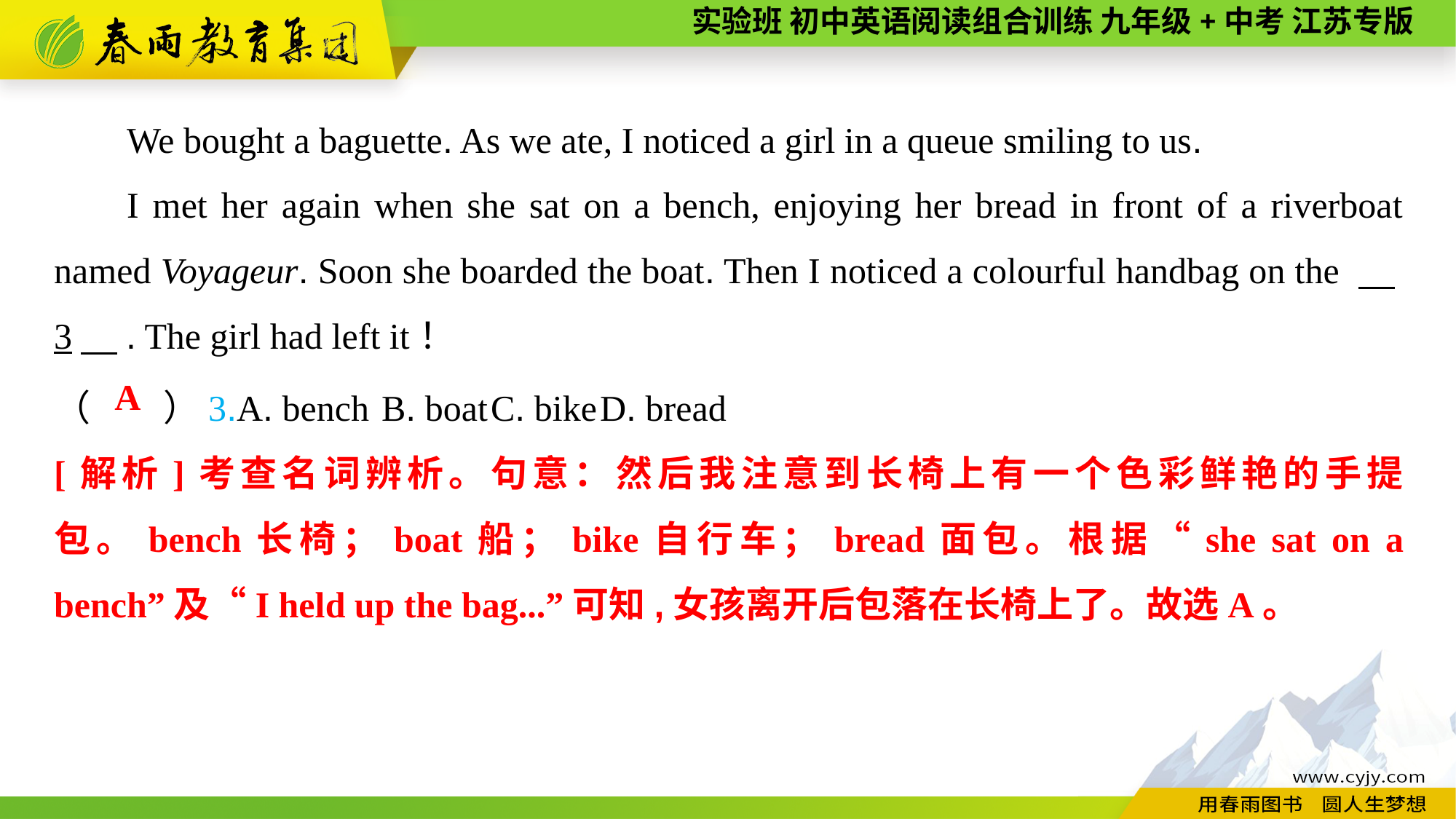

We bought a baguette. As we ate, I noticed a girl in a queue smiling to us.
I met her again when she sat on a bench, enjoying her bread in front of a riverboat named Voyageur. Soon she boarded the boat. Then I noticed a colourful handbag on the 　3　. The girl had left it！
（　　）3.A. bench	B. boat	C. bike	D. bread
A
[解析]考查名词辨析。句意：然后我注意到长椅上有一个色彩鲜艳的手提包。bench长椅；boat船；bike自行车；bread面包。根据“she sat on a bench”及“I held up the bag...”可知,女孩离开后包落在长椅上了。故选A。